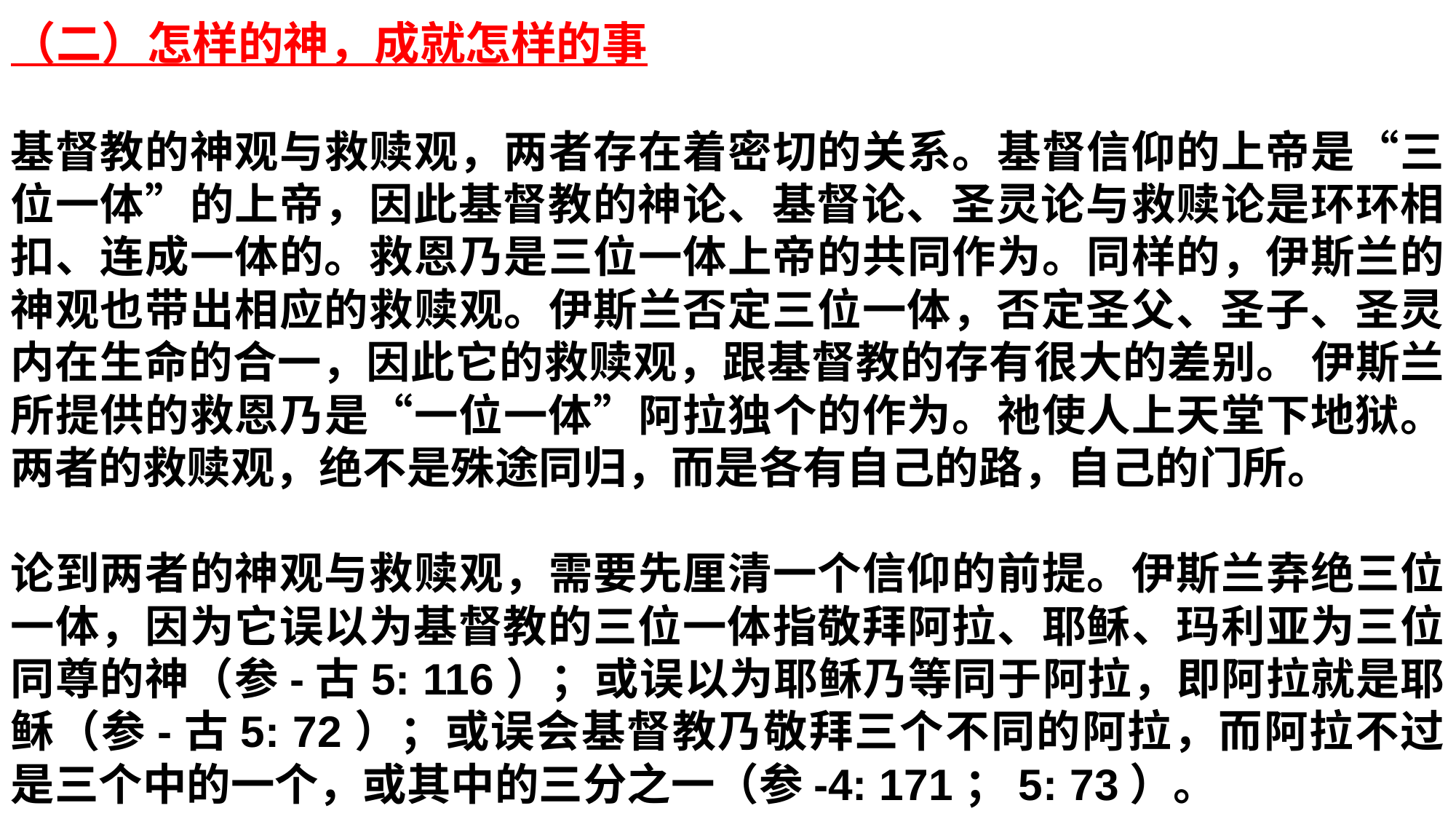

（二）怎样的神，成就怎样的事

基督教的神观与救赎观，两者存在着密切的关系。基督信仰的上帝是“三位一体”的上帝，因此基督教的神论、基督论、圣灵论与救赎论是环环相扣、连成一体的。救恩乃是三位一体上帝的共同作为。同样的，伊斯兰的神观也带出相应的救赎观。伊斯兰否定三位一体，否定圣父、圣子、圣灵内在生命的合一，因此它的救赎观，跟基督教的存有很大的差别。 伊斯兰所提供的救恩乃是“一位一体”阿拉独个的作为。祂使人上天堂下地狱。 两者的救赎观，绝不是殊途同归，而是各有自己的路，自己的门所。

论到两者的神观与救赎观，需要先厘清一个信仰的前提。伊斯兰弆绝三位一体，因为它误以为基督教的三位一体指敬拜阿拉、耶稣、玛利亚为三位同尊的神（参-古5: 116）；或误以为耶稣乃等同于阿拉，即阿拉就是耶稣（参-古5: 72）；或误会基督教乃敬拜三个不同的阿拉，而阿拉不过是三个中的一个，或其中的三分之一（参-4: 171；5: 73）。